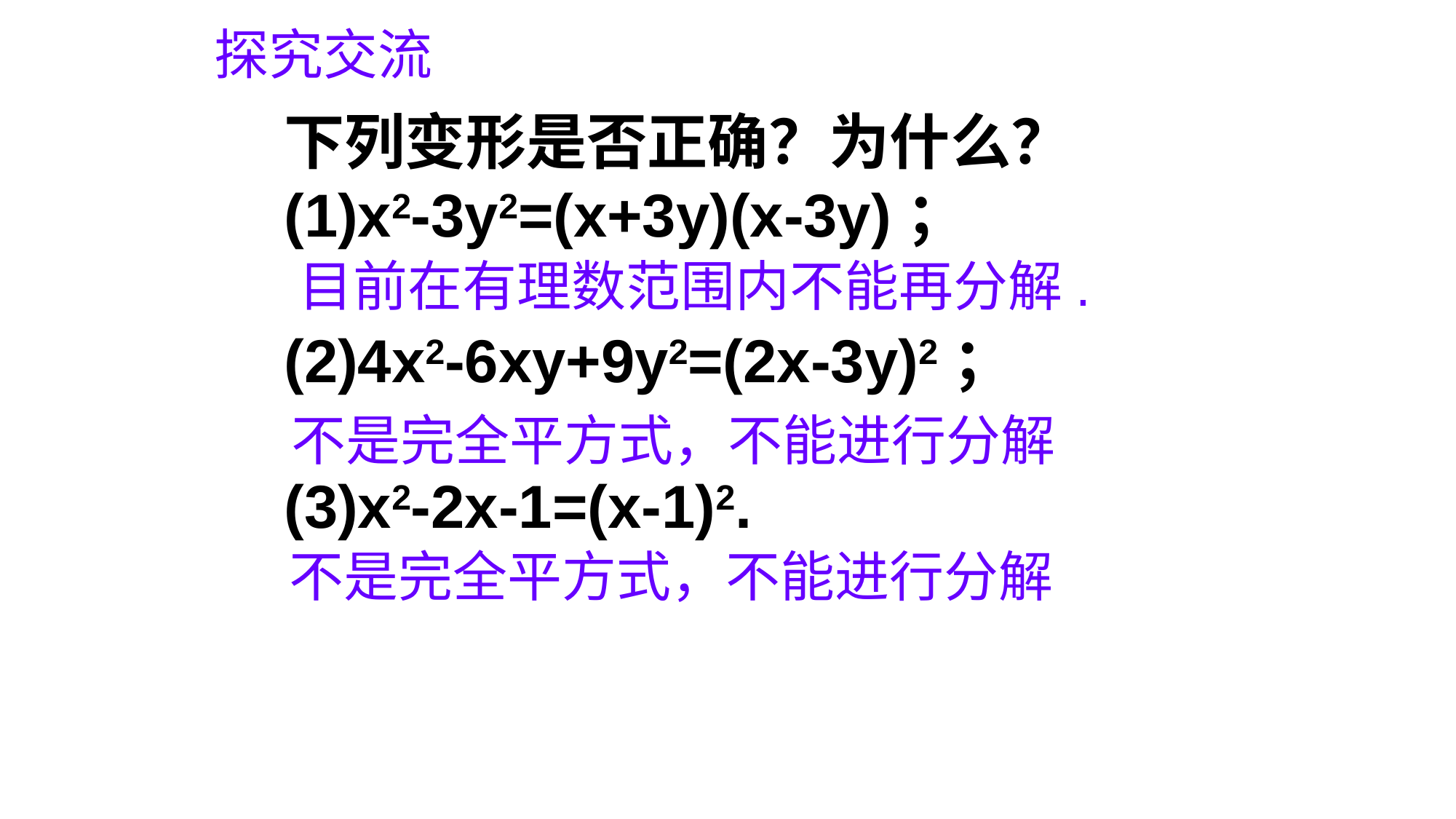

探究交流
下列变形是否正确？为什么？
(1)x2-3y2=(x+3y)(x-3y)；

(2)4x2-6xy+9y2=(2x-3y)2；

(3)x2-2x-1=(x-1)2.
目前在有理数范围内不能再分解.
不是完全平方式，不能进行分解
不是完全平方式，不能进行分解